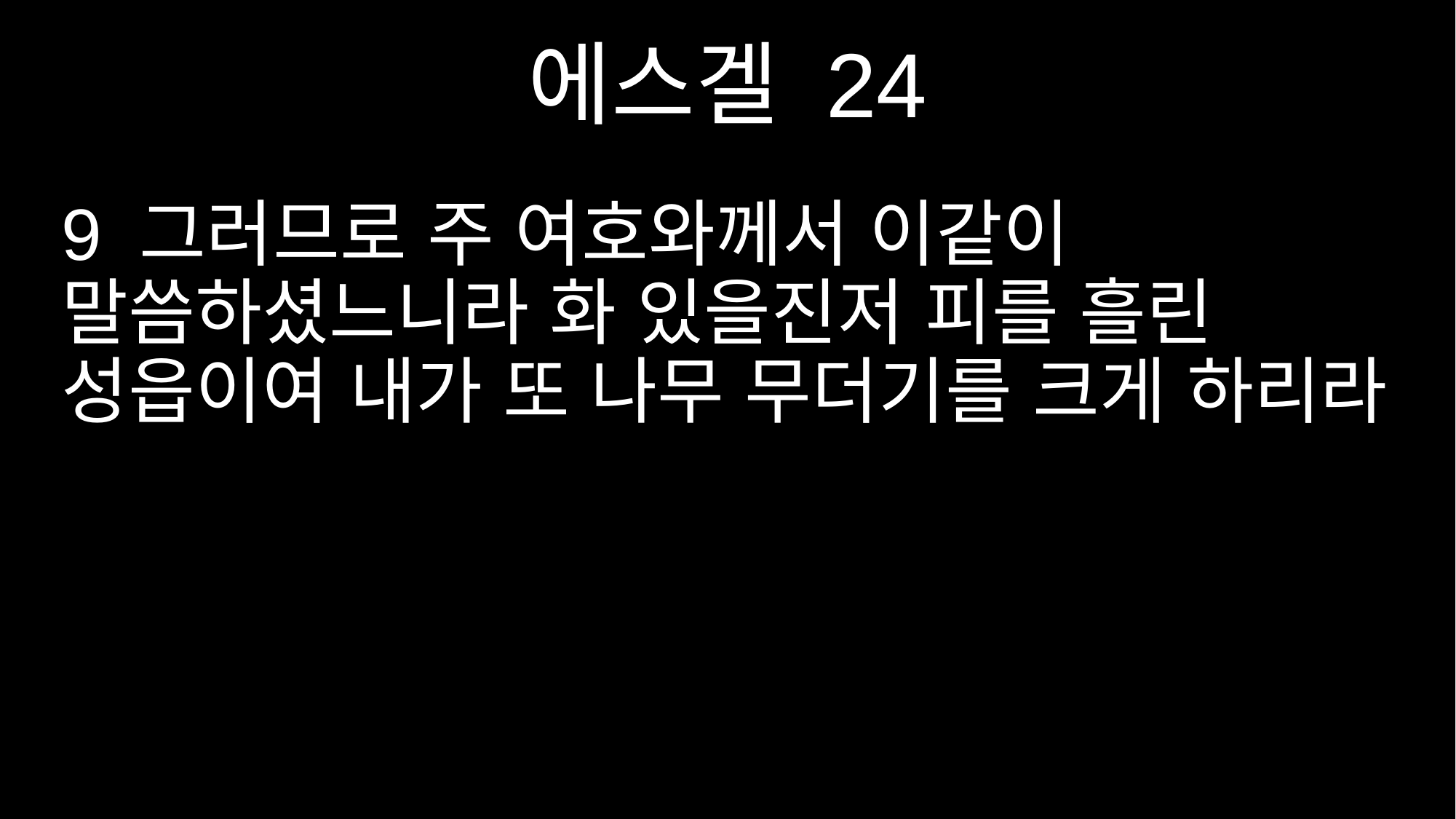

에스겔 24
9 그러므로 주 여호와께서 이같이 말씀하셨느니라 화 있을진저 피를 흘린 성읍이여 내가 또 나무 무더기를 크게 하리라